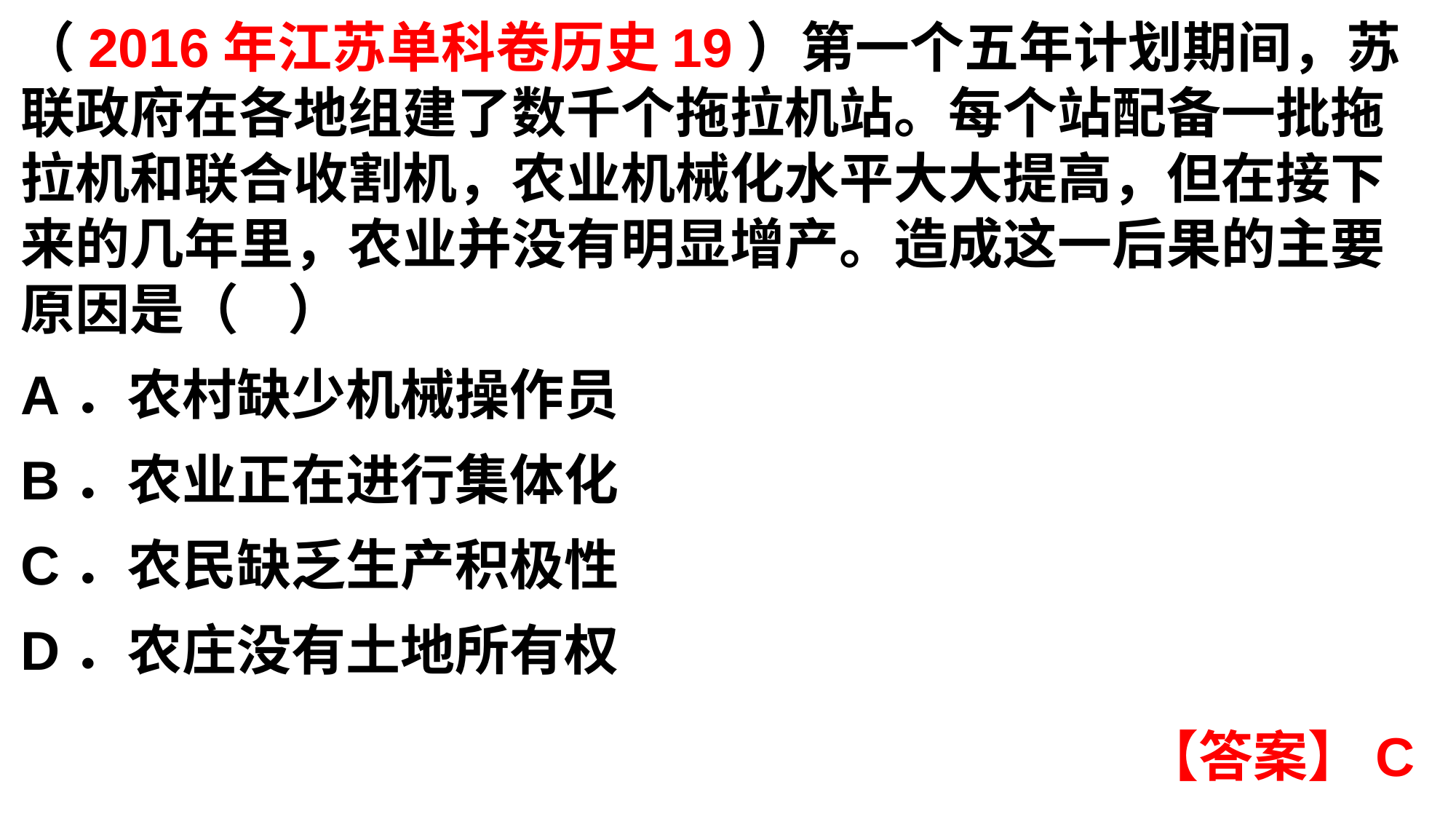

（2016年江苏单科卷历史19）第一个五年计划期间，苏联政府在各地组建了数千个拖拉机站。每个站配备一批拖拉机和联合收割机，农业机械化水平大大提高，但在接下来的几年里，农业并没有明显增产。造成这一后果的主要原因是（    ）A．农村缺少机械操作员
B．农业正在进行集体化C．农民缺乏生产积极性
D．农庄没有土地所有权
【答案】C